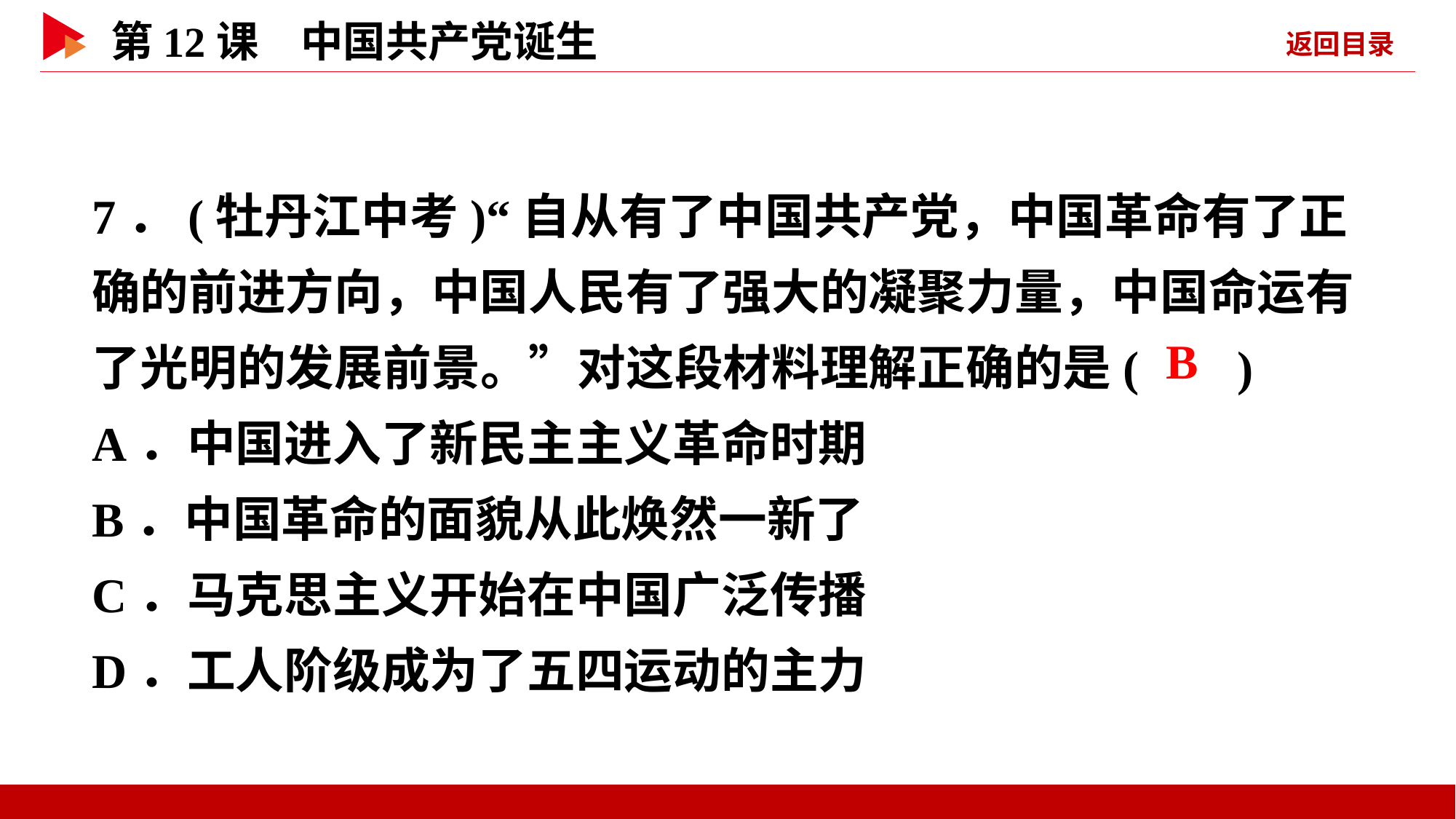

7．(牡丹江中考)“自从有了中国共产党，中国革命有了正确的前进方向，中国人民有了强大的凝聚力量，中国命运有了光明的发展前景。”对这段材料理解正确的是(        )
A．中国进入了新民主主义革命时期
B．中国革命的面貌从此焕然一新了
C．马克思主义开始在中国广泛传播
D．工人阶级成为了五四运动的主力
   B